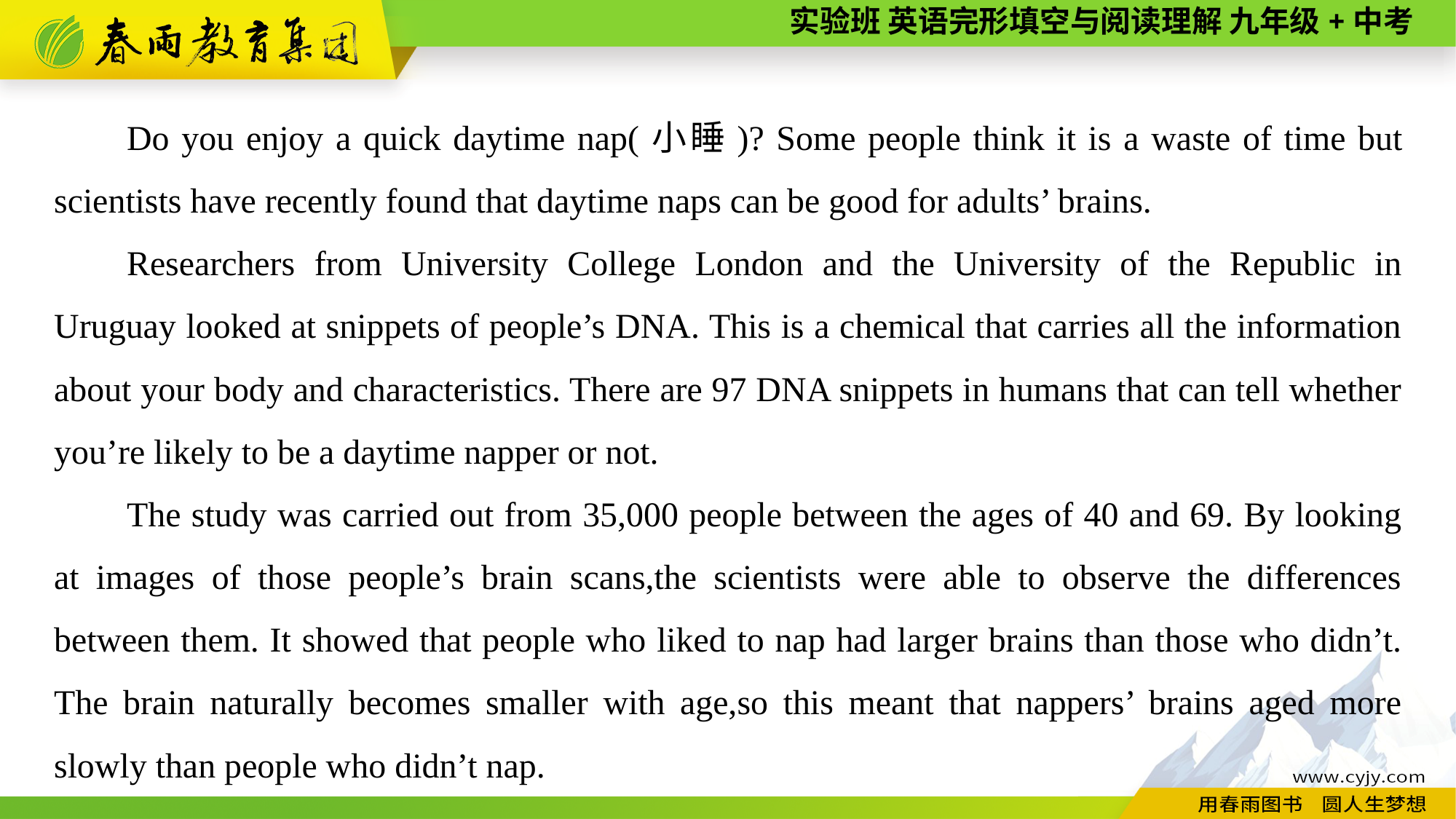

Do you enjoy a quick daytime nap(小睡)? Some people think it is a waste of time but scientists have recently found that daytime naps can be good for adults’ brains.
Researchers from University College London and the University of the Republic in Uruguay looked at snippets of people’s DNA. This is a chemical that carries all the information about your body and characteristics. There are 97 DNA snippets in humans that can tell whether you’re likely to be a daytime napper or not.
The study was carried out from 35,000 people between the ages of 40 and 69. By looking at images of those people’s brain scans,the scientists were able to observe the differences between them. It showed that people who liked to nap had larger brains than those who didn’t. The brain naturally becomes smaller with age,so this meant that nappers’ brains aged more slowly than people who didn’t nap.